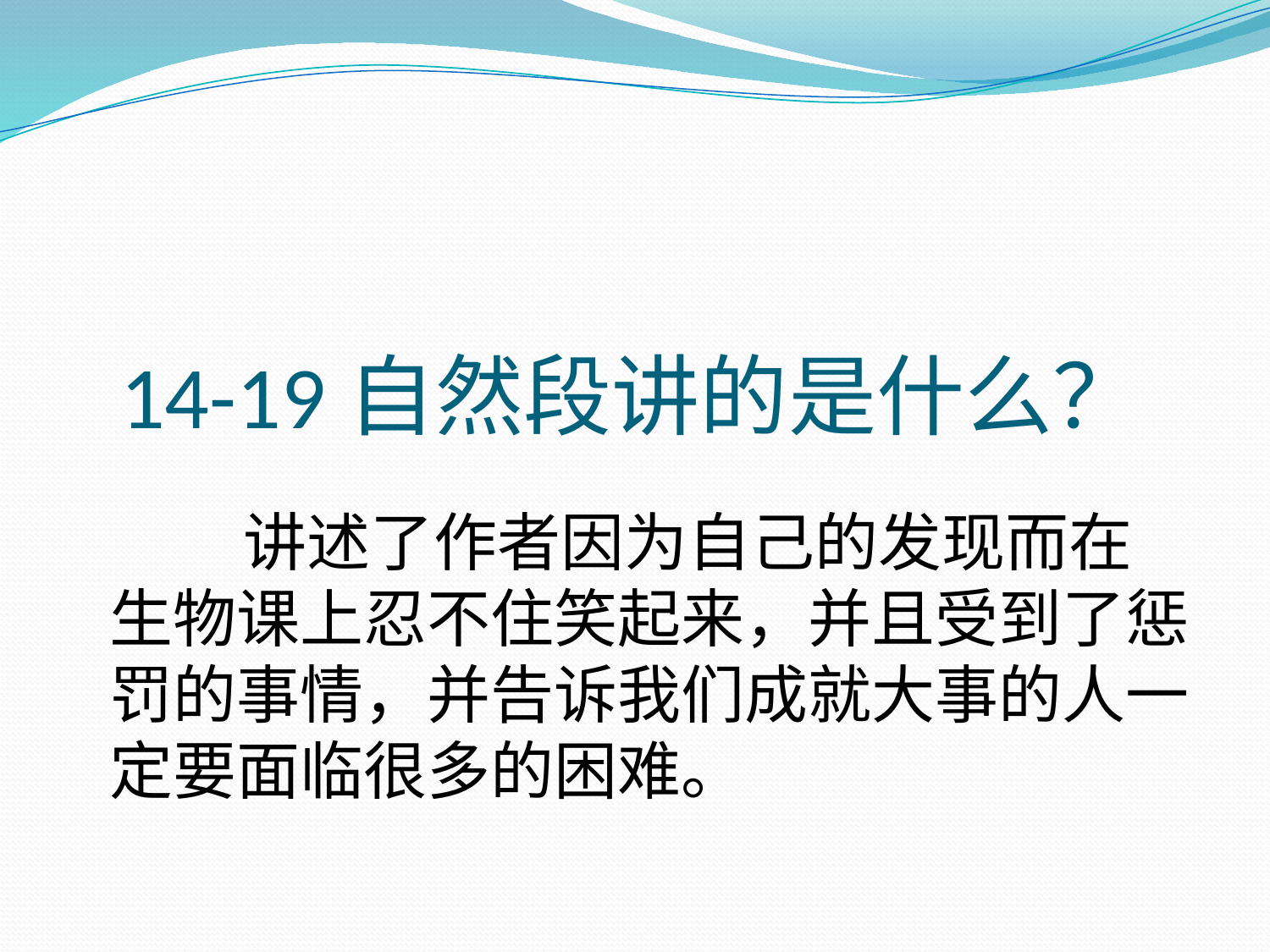

# 14-19自然段讲的是什么？
           讲述了作者因为自己的发现而在生物课上忍不住笑起来，并且受到了惩罚的事情，并告诉我们成就大事的人一定要面临很多的困难。